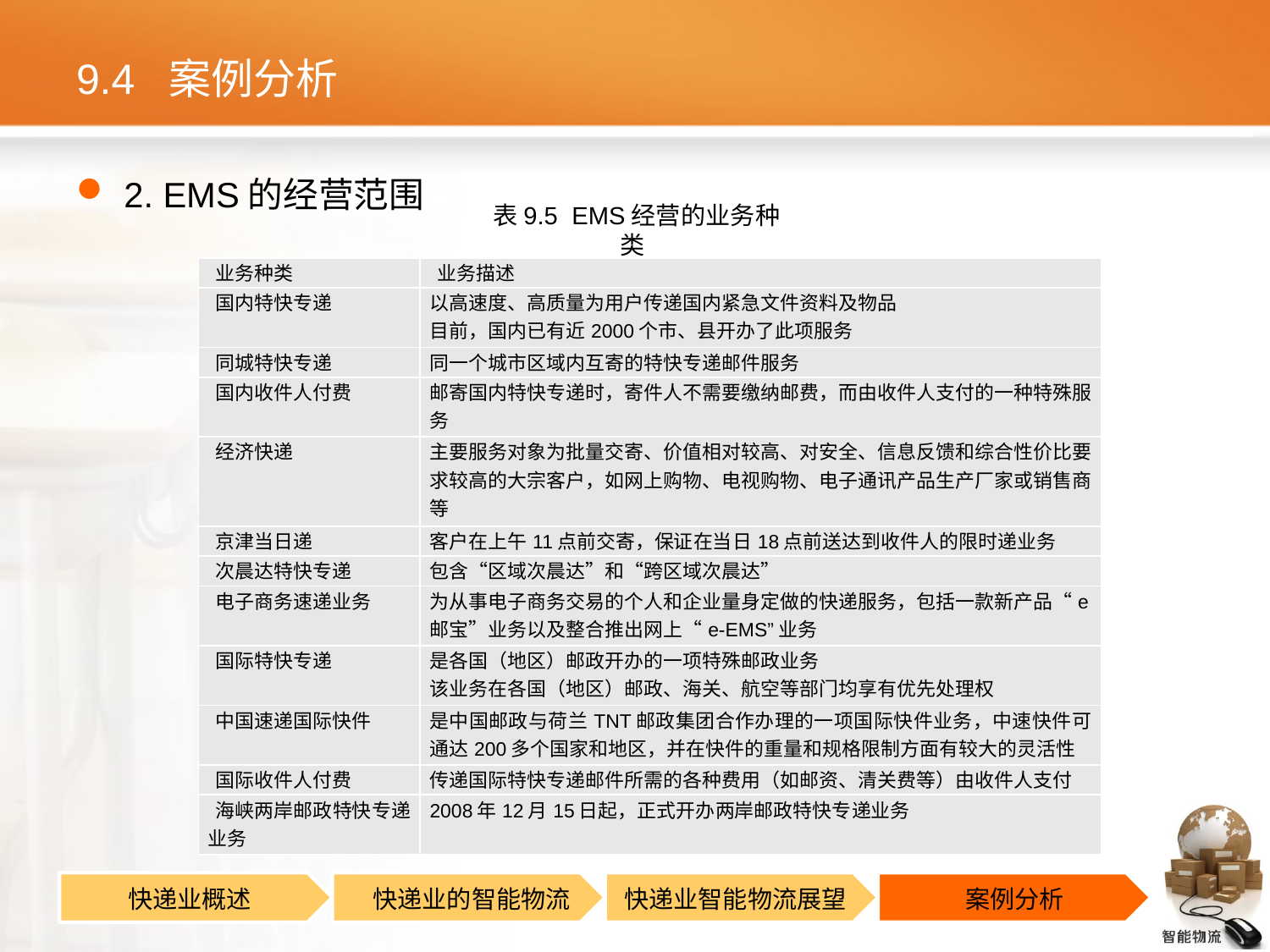

# 9.4  案例分析
2. EMS的经营范围

表9.5  EMS经营的业务种类
| 业务种类 | 业务描述 |
| --- | --- |
| 国内特快专递 | 以高速度、高质量为用户传递国内紧急文件资料及物品 目前，国内已有近2000个市、县开办了此项服务 |
| 同城特快专递 | 同一个城市区域内互寄的特快专递邮件服务 |
| 国内收件人付费 | 邮寄国内特快专递时，寄件人不需要缴纳邮费，而由收件人支付的一种特殊服务 |
| 经济快递 | 主要服务对象为批量交寄、价值相对较高、对安全、信息反馈和综合性价比要求较高的大宗客户，如网上购物、电视购物、电子通讯产品生产厂家或销售商等 |
| 京津当日递 | 客户在上午11点前交寄，保证在当日18点前送达到收件人的限时递业务 |
| 次晨达特快专递 | 包含“区域次晨达”和“跨区域次晨达” |
| 电子商务速递业务 | 为从事电子商务交易的个人和企业量身定做的快递服务，包括一款新产品“e邮宝”业务以及整合推出网上“e-EMS”业务 |
| 国际特快专递 | 是各国（地区）邮政开办的一项特殊邮政业务 该业务在各国（地区）邮政、海关、航空等部门均享有优先处理权 |
| 中国速递国际快件 | 是中国邮政与荷兰TNT邮政集团合作办理的一项国际快件业务，中速快件可通达200多个国家和地区，并在快件的重量和规格限制方面有较大的灵活性 |
| 国际收件人付费 | 传递国际特快专递邮件所需的各种费用（如邮资、清关费等）由收件人支付 |
| 海峡两岸邮政特快专递业务 | 2008年12月15日起，正式开办两岸邮政特快专递业务 |